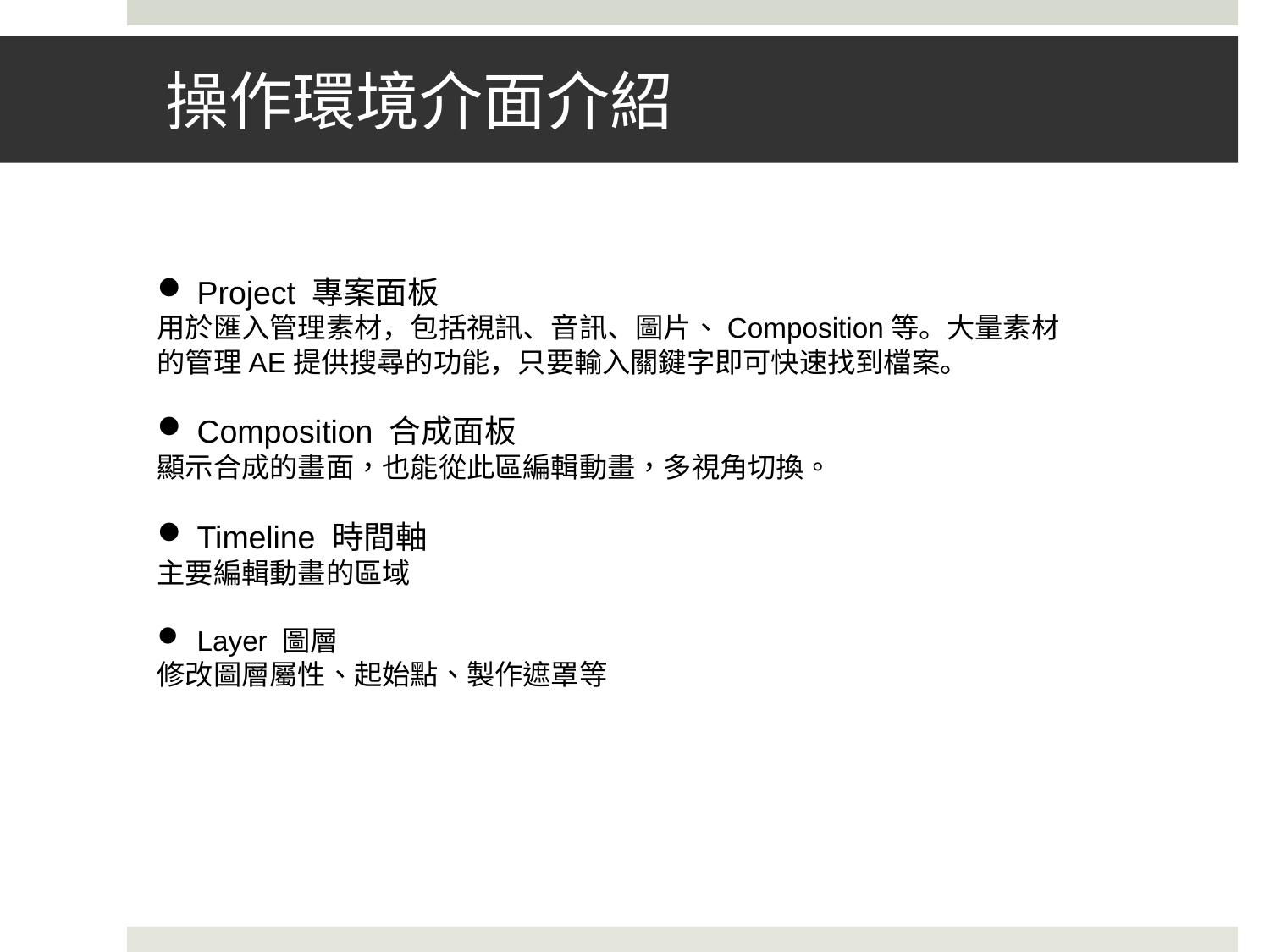

# 操作環境介面介紹
Project 專案面板
用於匯入管理素材，包括視訊、音訊、圖片、Composition等。大量素材的管理AE提供搜尋的功能，只要輸入關鍵字即可快速找到檔案。

Composition 合成面板
顯示合成的畫面，也能從此區編輯動畫，多視角切換。

Timeline 時間軸
主要編輯動畫的區域

Layer 圖層
修改圖層屬性、起始點、製作遮罩等